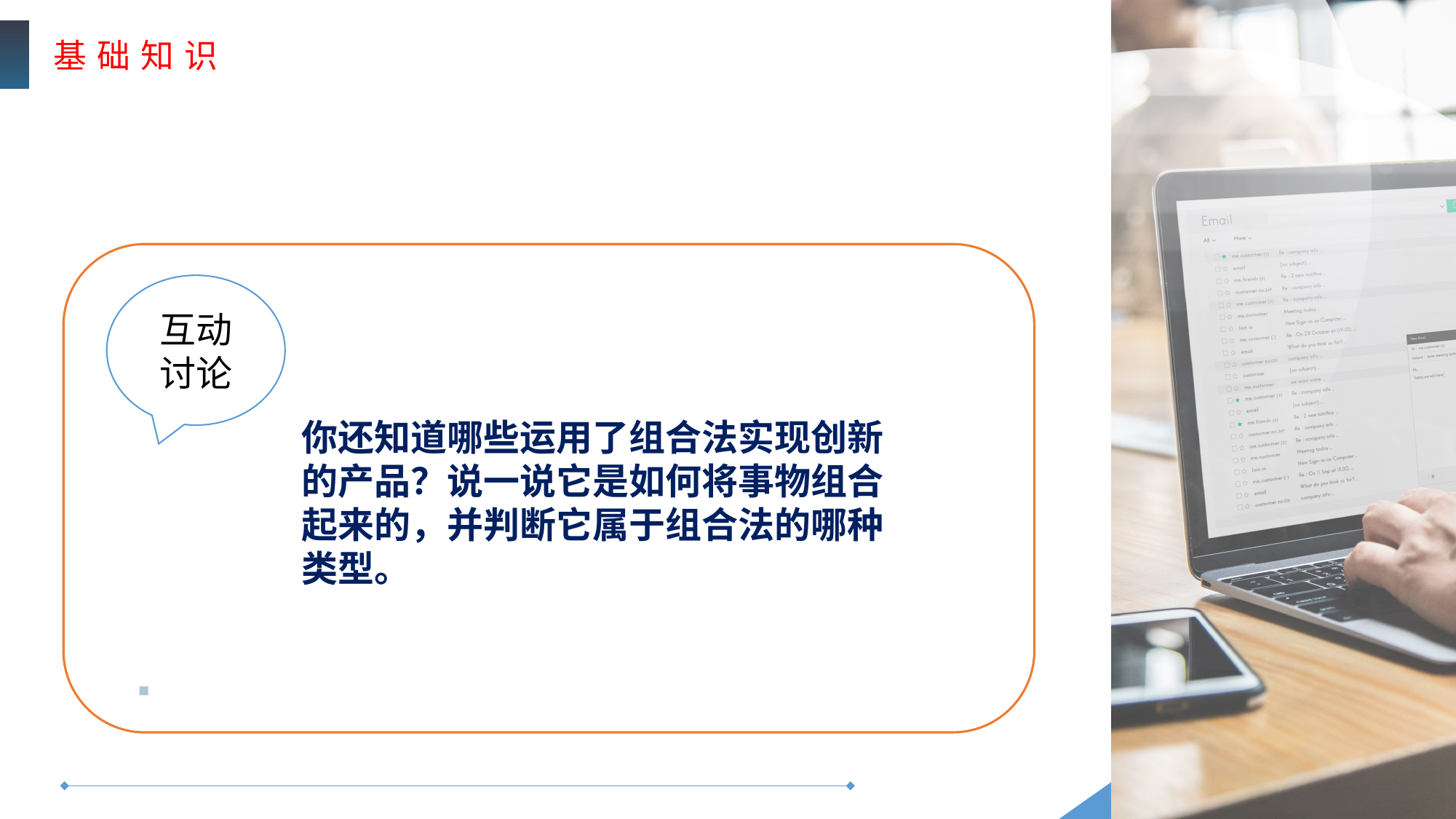

基 础 知 识

互动讨论
你还知道哪些运用了组合法实现创新的产品？说一说它是如何将事物组合起来的，并判断它属于组合法的哪种类型。